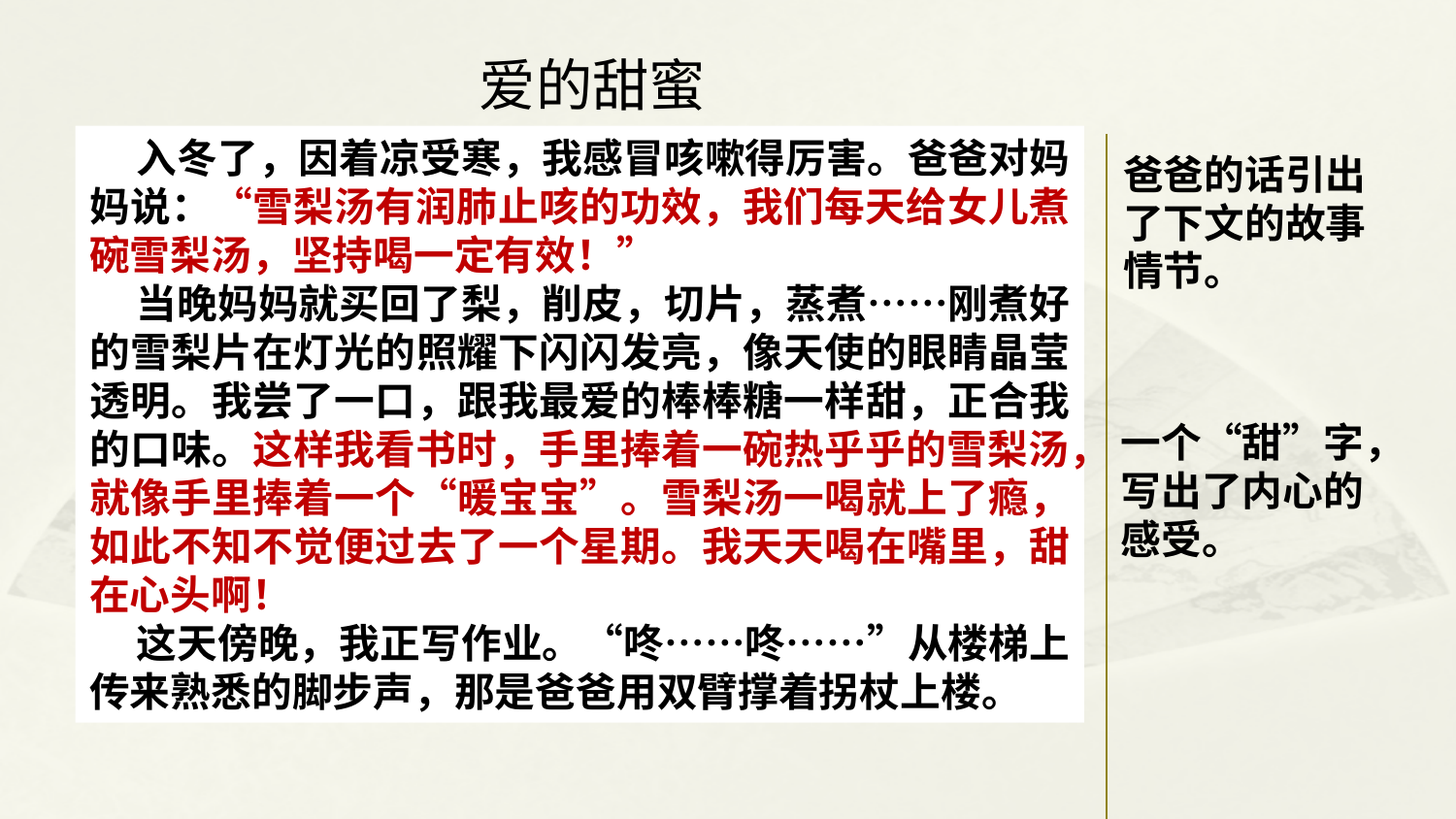

爱的甜蜜
    入冬了，因着凉受寒，我感冒咳嗽得厉害。爸爸对妈妈说：“雪梨汤有润肺止咳的功效，我们每天给女儿煮碗雪梨汤，坚持喝一定有效！”
    当晚妈妈就买回了梨，削皮，切片，蒸煮……刚煮好的雪梨片在灯光的照耀下闪闪发亮，像天使的眼睛晶莹透明。我尝了一口，跟我最爱的棒棒糖一样甜，正合我的口味。这样我看书时，手里捧着一碗热乎乎的雪梨汤，就像手里捧着一个“暖宝宝”。雪梨汤一喝就上了瘾，如此不知不觉便过去了一个星期。我天天喝在嘴里，甜在心头啊！
    这天傍晚，我正写作业。“咚……咚……”从楼梯上传来熟悉的脚步声，那是爸爸用双臂撑着拐杖上楼。
爸爸的话引出了下文的故事情节。
一个“甜”字，写出了内心的感受。